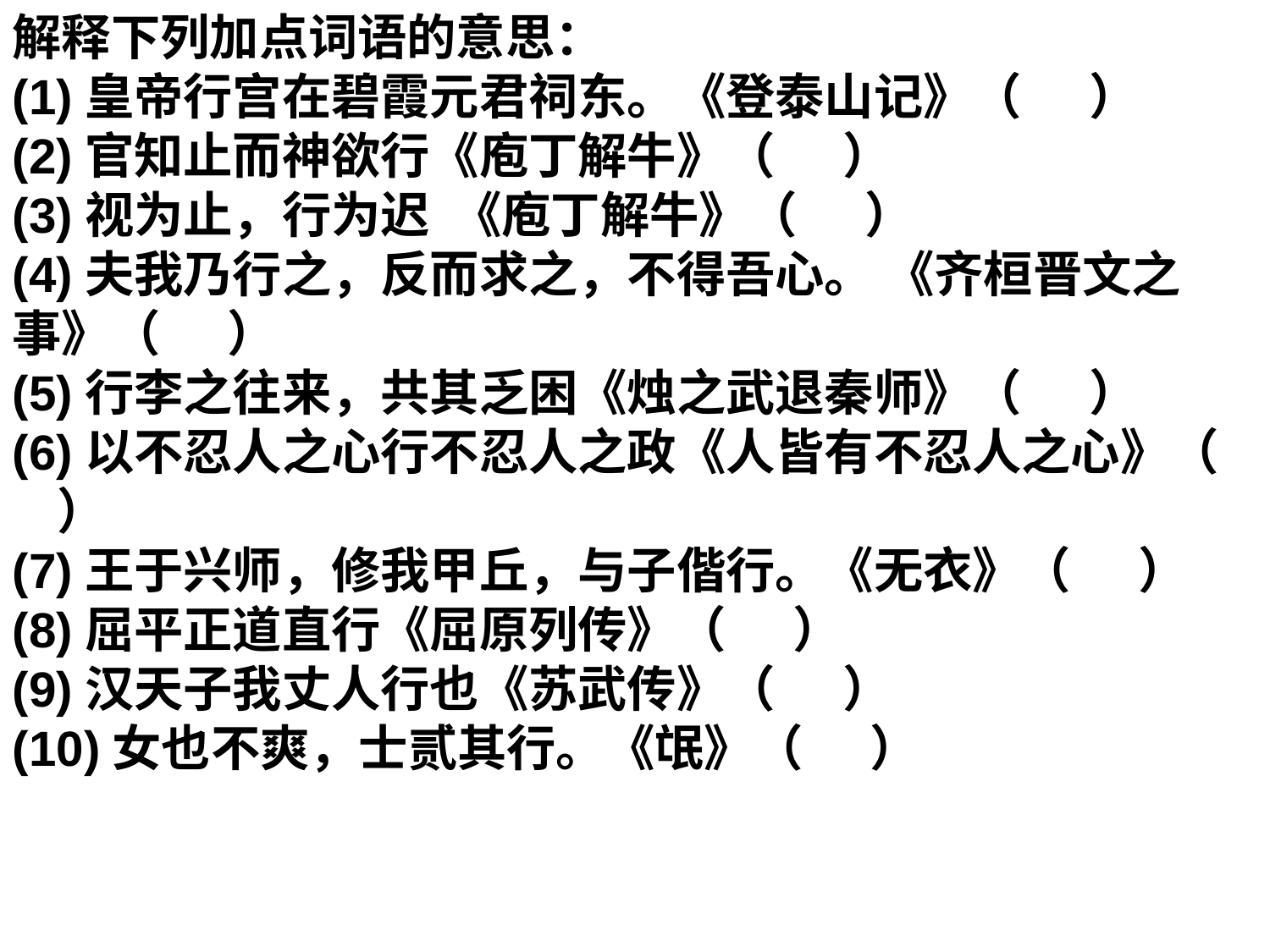

解释下列加点词语的意思：
(1)皇帝行宫在碧霞元君祠东。《登泰山记》（      ）
(2)官知止而神欲行《庖丁解牛》（      ）
(3)视为止，行为迟  《庖丁解牛》（      ）
(4)夫我乃行之，反而求之，不得吾心。 《齐桓晋文之事》（      ）
(5)行李之往来，共其乏困《烛之武退秦师》（      ）
(6)以不忍人之心行不忍人之政《人皆有不忍人之心》（      ）
(7)王于兴师，修我甲丘，与子偕行。《无衣》（      ）
(8)屈平正道直行《屈原列传》（      ）
(9)汉天子我丈人行也《苏武传》（      ）
(10)女也不爽，士贰其行。《氓》（      ）